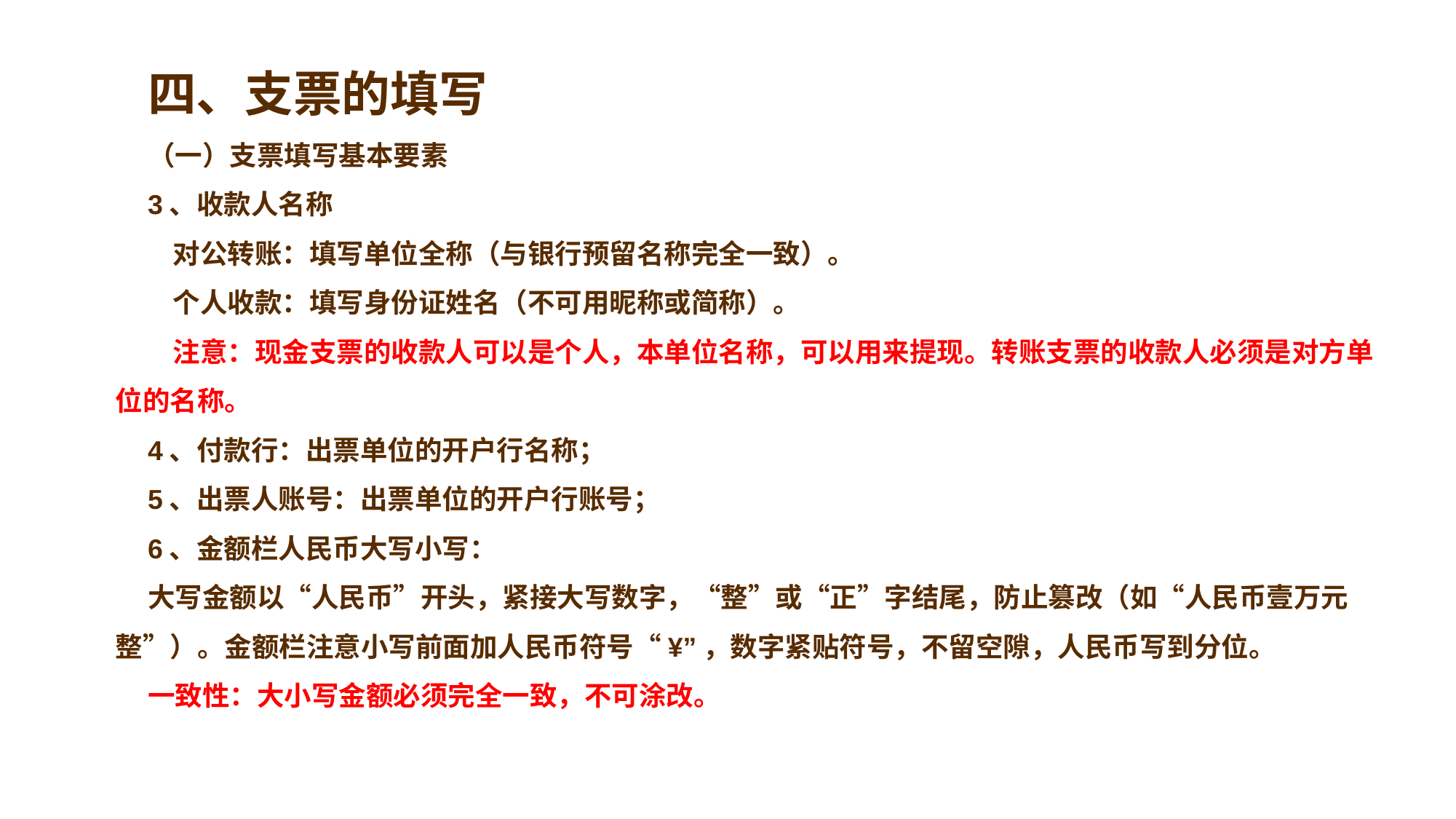

四、支票的填写
（一）支票填写基本要素
3、收款人名称
   对公转账：填写单位全称（与银行预留名称完全一致）。
   个人收款：填写身份证姓名（不可用昵称或简称）。
   注意：现金支票的收款人可以是个人，本单位名称，可以用来提现。转账支票的收款人必须是对方单位的名称。
4、付款行：出票单位的开户行名称；
5、出票人账号：出票单位的开户行账号；
6、金额栏人民币大写小写：
大写金额以“人民币”开头，紧接大写数字，“整”或“正”字结尾，防止篡改（如“人民币壹万元整”）。金额栏注意小写前面加人民币符号“¥”，数字紧贴符号，不留空隙，人民币写到分位。
一致性：大小写金额必须完全一致，不可涂改。

8